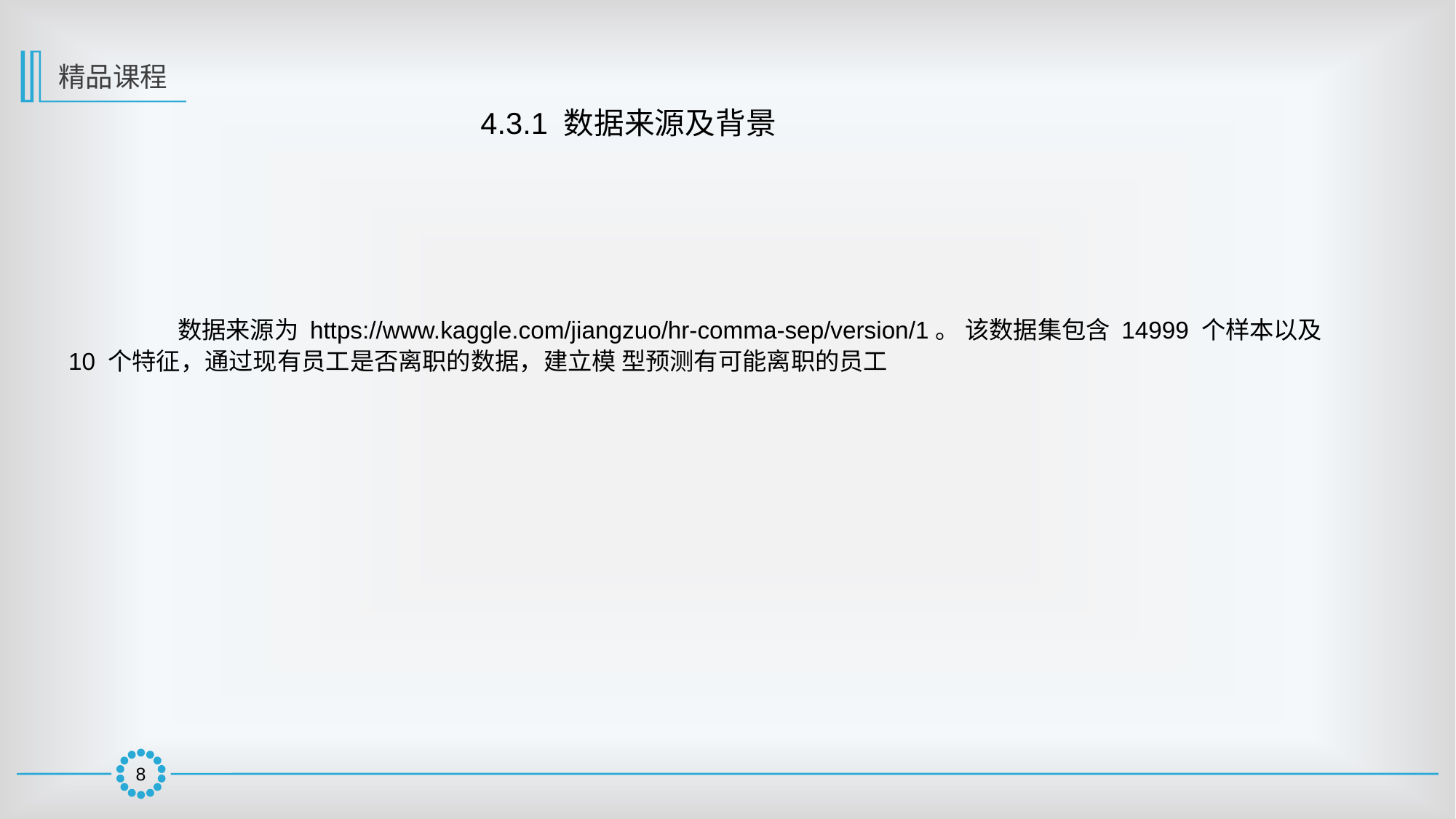

精品课程
4.3.1 数据来源及背景
	数据来源为 https://www.kaggle.com/jiangzuo/hr-comma-sep/version/1。 该数据集包含 14999 个样本以及 10 个特征，通过现有员工是否离职的数据，建立模 型预测有可能离职的员工

8